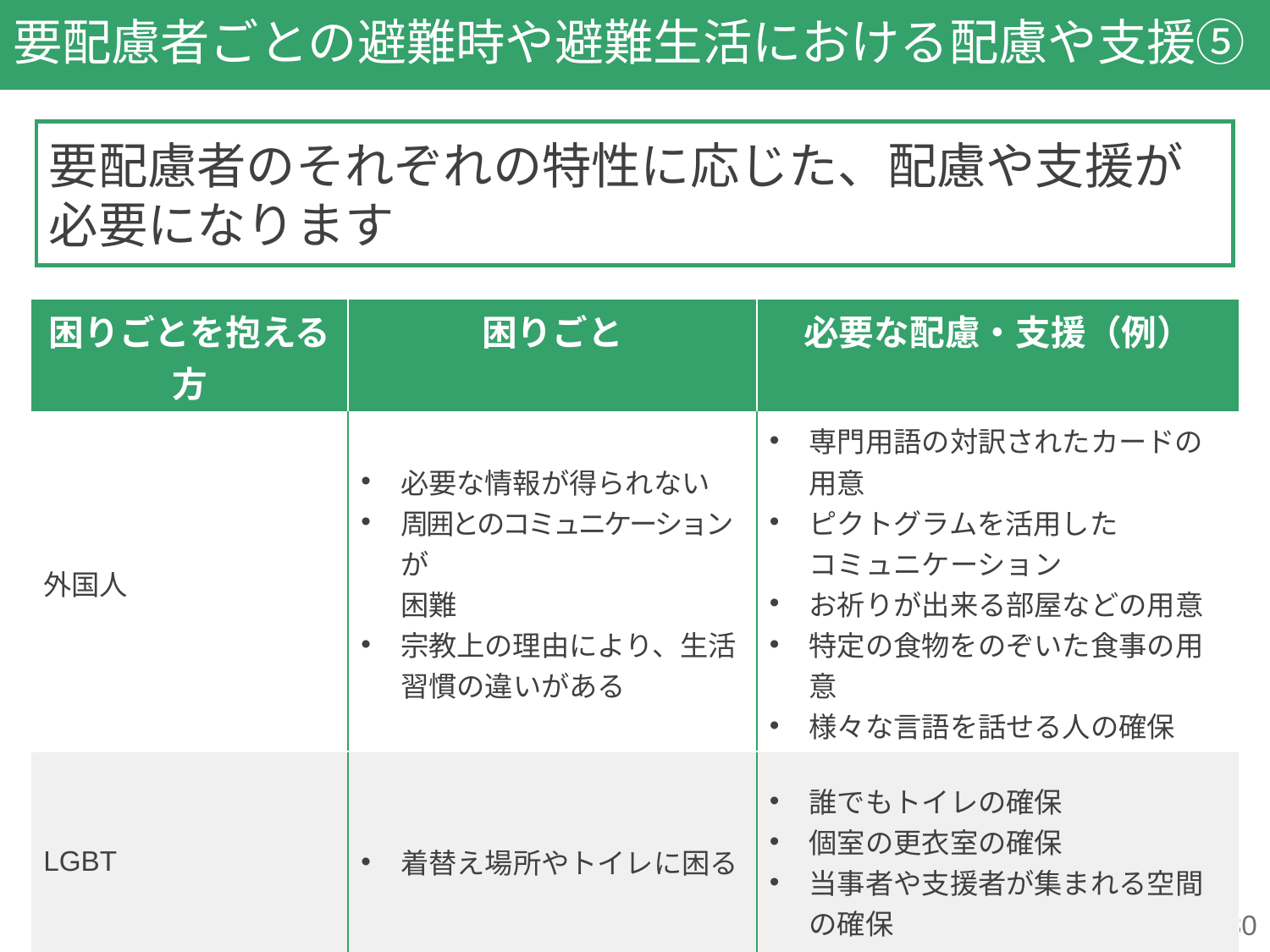

# 要配慮者ごとの避難時や避難生活における配慮や支援⑤
要配慮者のそれぞれの特性に応じた、配慮や支援が
必要になります
| 困りごとを抱える方 | 困りごと | 必要な配慮・支援（例） |
| --- | --- | --- |
| 外国人 | 必要な情報が得られない 周囲とのコミュニケーションが 困難 宗教上の理由により、生活習慣の違いがある | 専門用語の対訳されたカードの 用意 ピクトグラムを活用した コミュニケーション お祈りが出来る部屋などの用意 特定の食物をのぞいた食事の用意 様々な言語を話せる人の確保 |
| LGBT | 着替え場所やトイレに困る | 誰でもトイレの確保 個室の更衣室の確保 当事者や支援者が集まれる空間の確保 |
30